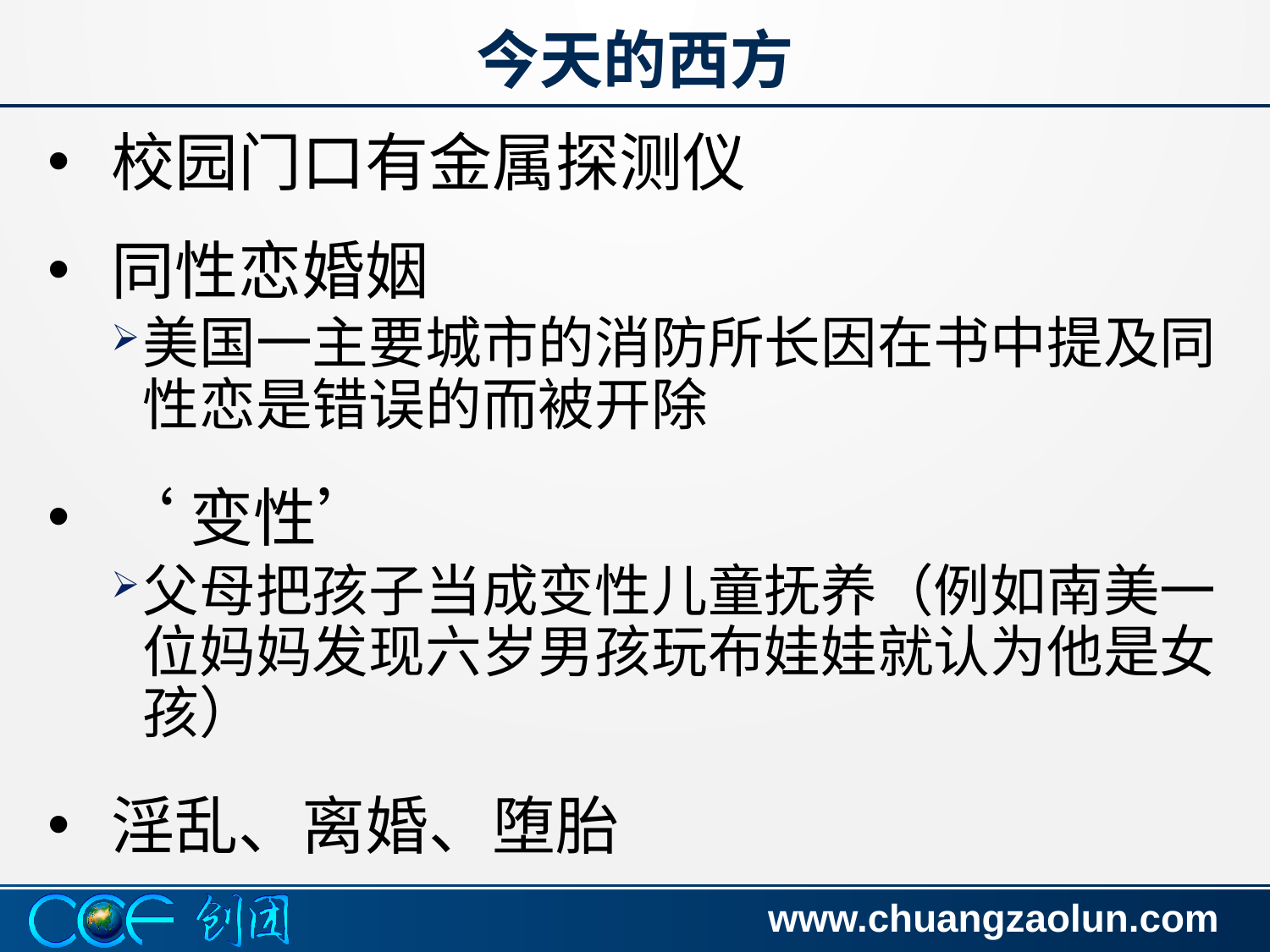

# 今天的西方
校园门口有金属探测仪

同性恋婚姻
美国一主要城市的消防所长因在书中提及同性恋是错误的而被开除

‘变性’
父母把孩子当成变性儿童抚养（例如南美一位妈妈发现六岁男孩玩布娃娃就认为他是女孩）

淫乱、离婚、堕胎